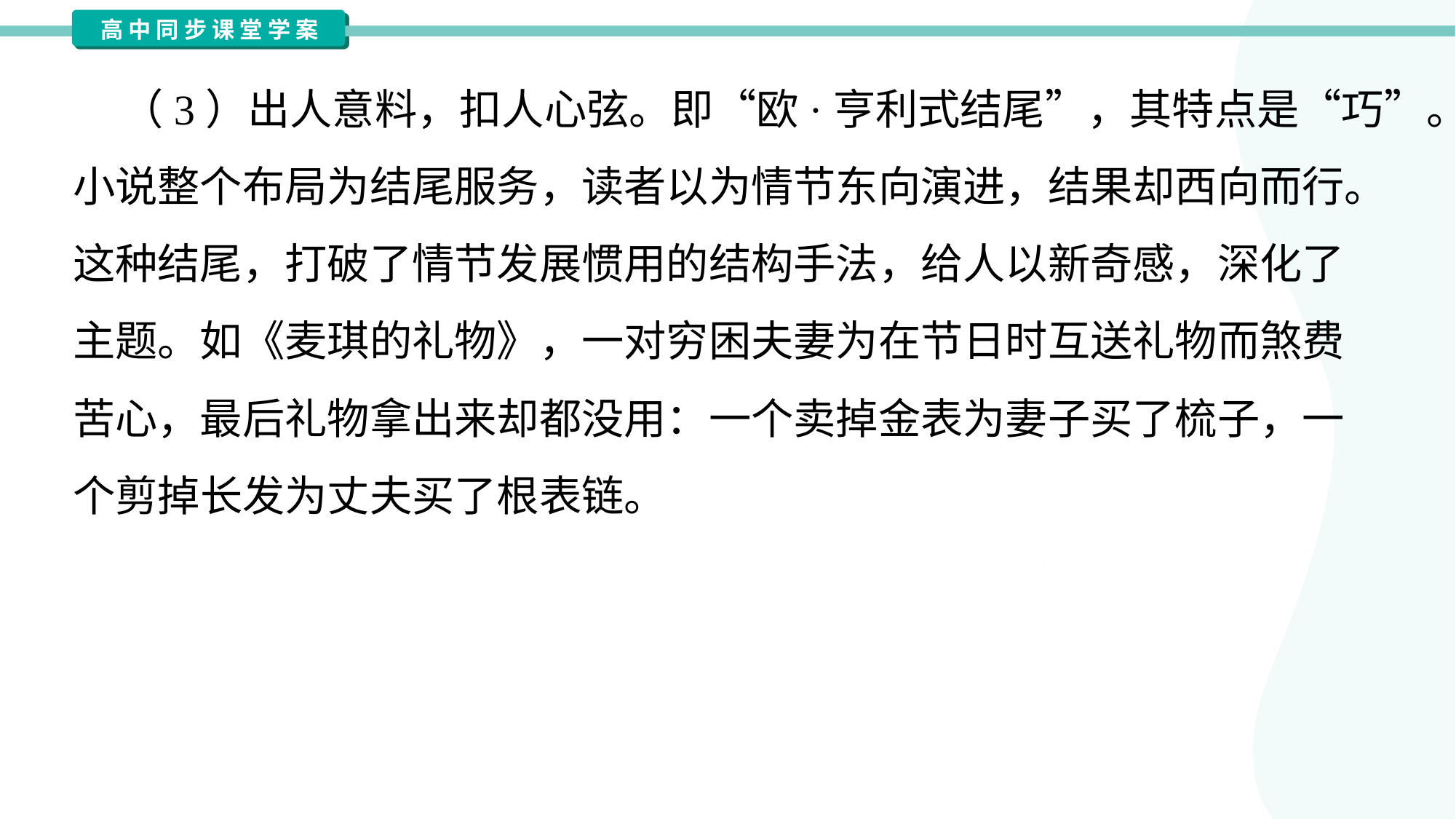

（3）出人意料，扣人心弦。即“欧·亨利式结尾”，其特点是“巧”。
小说整个布局为结尾服务，读者以为情节东向演进，结果却西向而行。
这种结尾，打破了情节发展惯用的结构手法，给人以新奇感，深化了
主题。如《麦琪的礼物》，一对穷困夫妻为在节日时互送礼物而煞费
苦心，最后礼物拿出来却都没用：一个卖掉金表为妻子买了梳子，一
个剪掉长发为丈夫买了根表链。